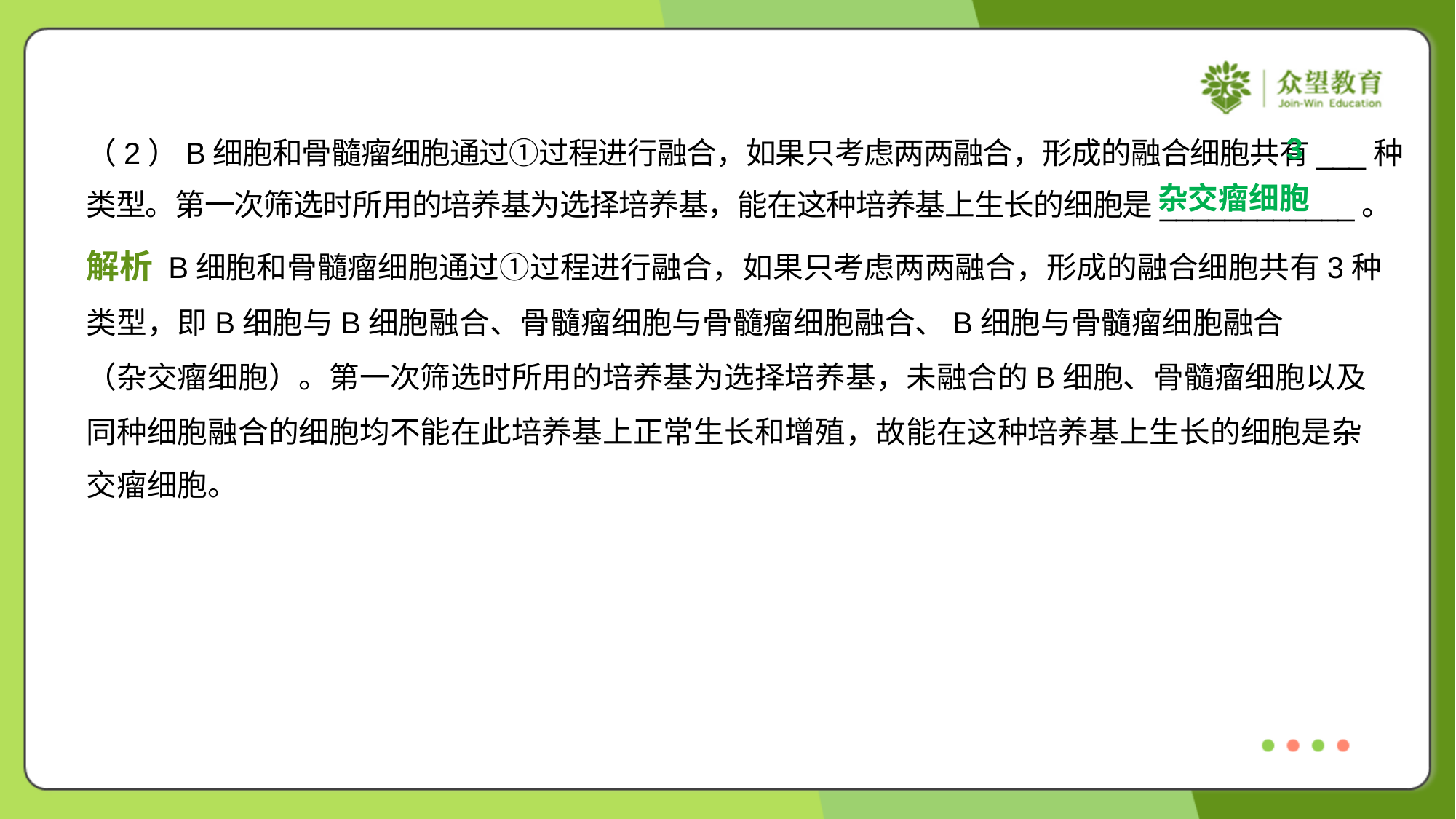

3
（2）B细胞和骨髓瘤细胞通过①过程进行融合，如果只考虑两两融合，形成的融合细胞共有___种
类型。第一次筛选时所用的培养基为选择培养基，能在这种培养基上生长的细胞是____________。
杂交瘤细胞
解析 B细胞和骨髓瘤细胞通过①过程进行融合，如果只考虑两两融合，形成的融合细胞共有3种
类型，即B细胞与B细胞融合、骨髓瘤细胞与骨髓瘤细胞融合、B细胞与骨髓瘤细胞融合
（杂交瘤细胞）。第一次筛选时所用的培养基为选择培养基，未融合的B细胞、骨髓瘤细胞以及
同种细胞融合的细胞均不能在此培养基上正常生长和增殖，故能在这种培养基上生长的细胞是杂
交瘤细胞。